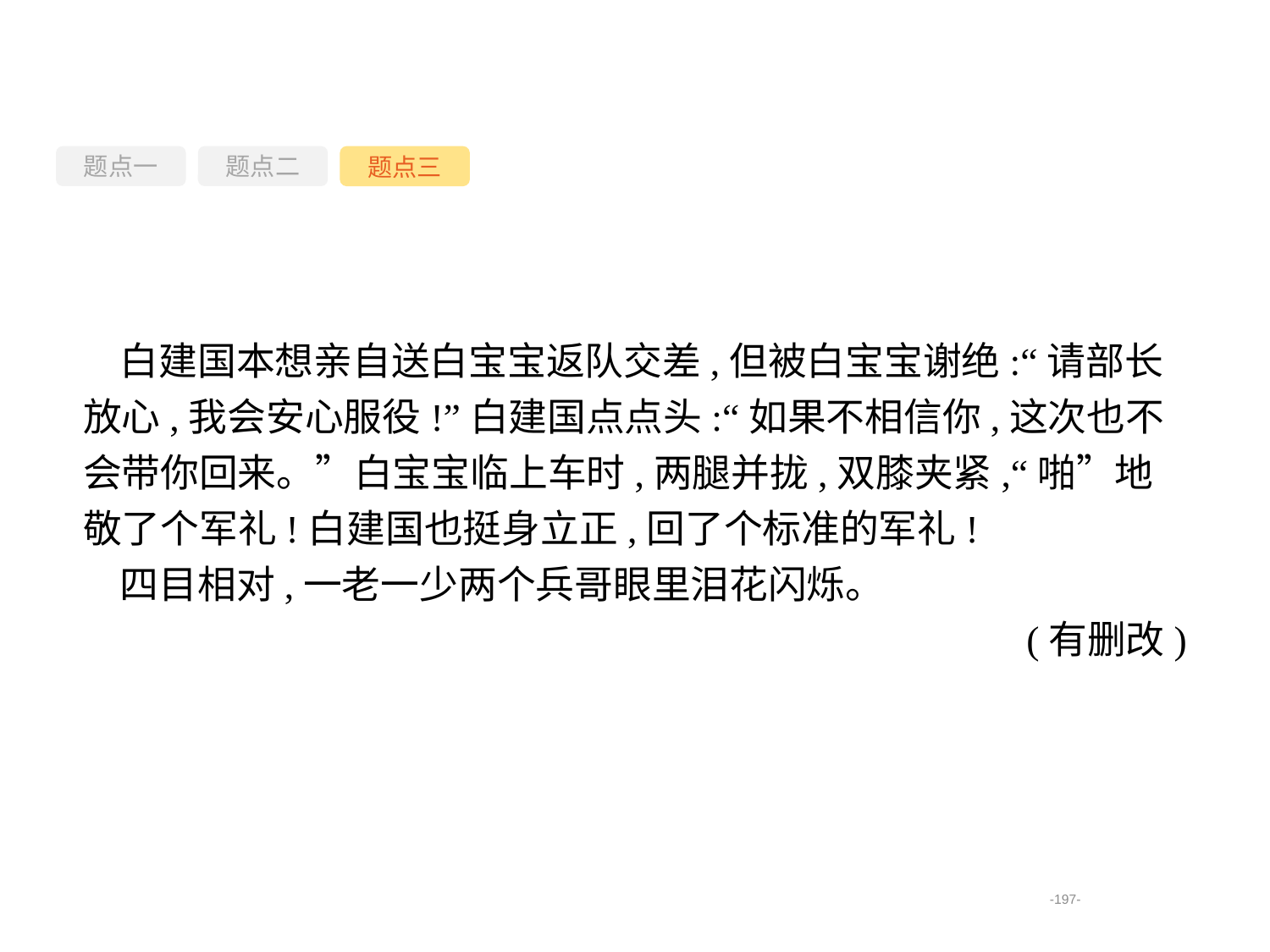

题点一
题点三
题点二
白建国本想亲自送白宝宝返队交差,但被白宝宝谢绝:“请部长放心,我会安心服役!”白建国点点头:“如果不相信你,这次也不会带你回来。”白宝宝临上车时,两腿并拢,双膝夹紧,“啪”地敬了个军礼!白建国也挺身立正,回了个标准的军礼!
四目相对,一老一少两个兵哥眼里泪花闪烁。
(有删改)
-197-